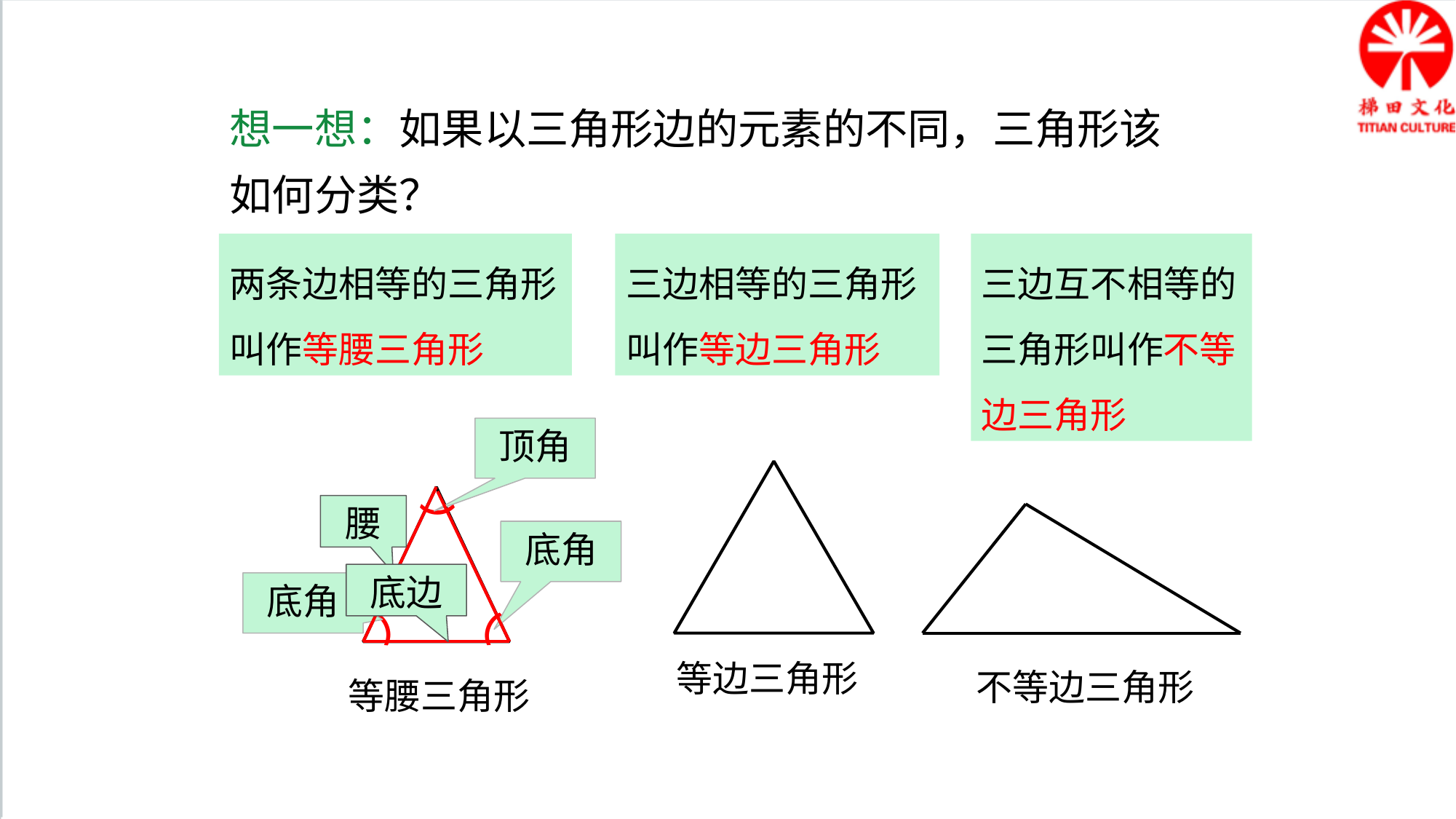

想一想：如果以三角形边的元素的不同，三角形该如何分类？
两条边相等的三角形叫作等腰三角形
三边相等的三角形叫作等边三角形
三边互不相等的三角形叫作不等边三角形
顶角
（

等边三角形

等腰三角形
腰
不等边三角形
底角
底角
（
（
底边